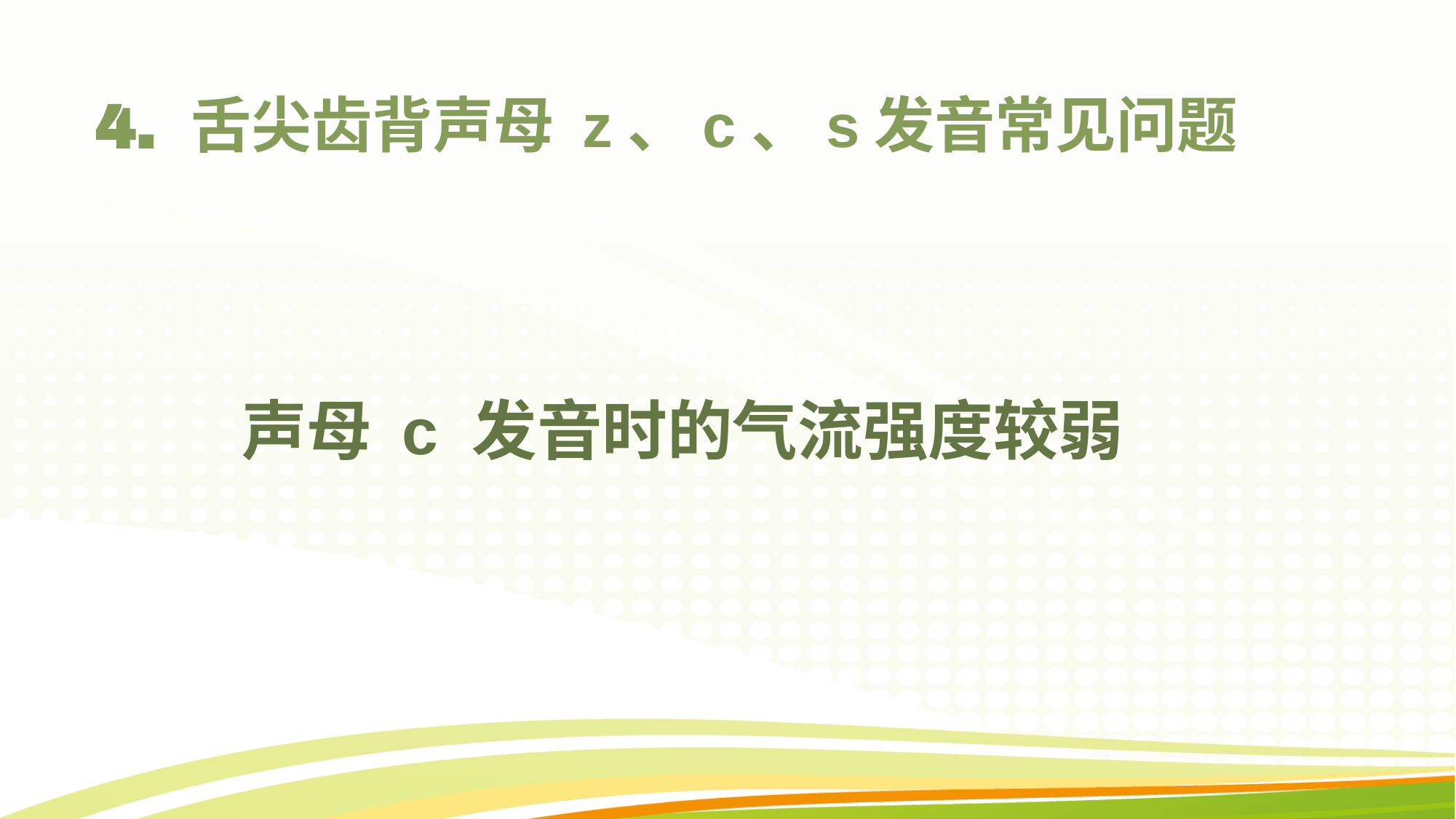

# 4. 舌尖齿背声母 z、c、s发音常见问题
      声母 c 发音时的气流强度较弱